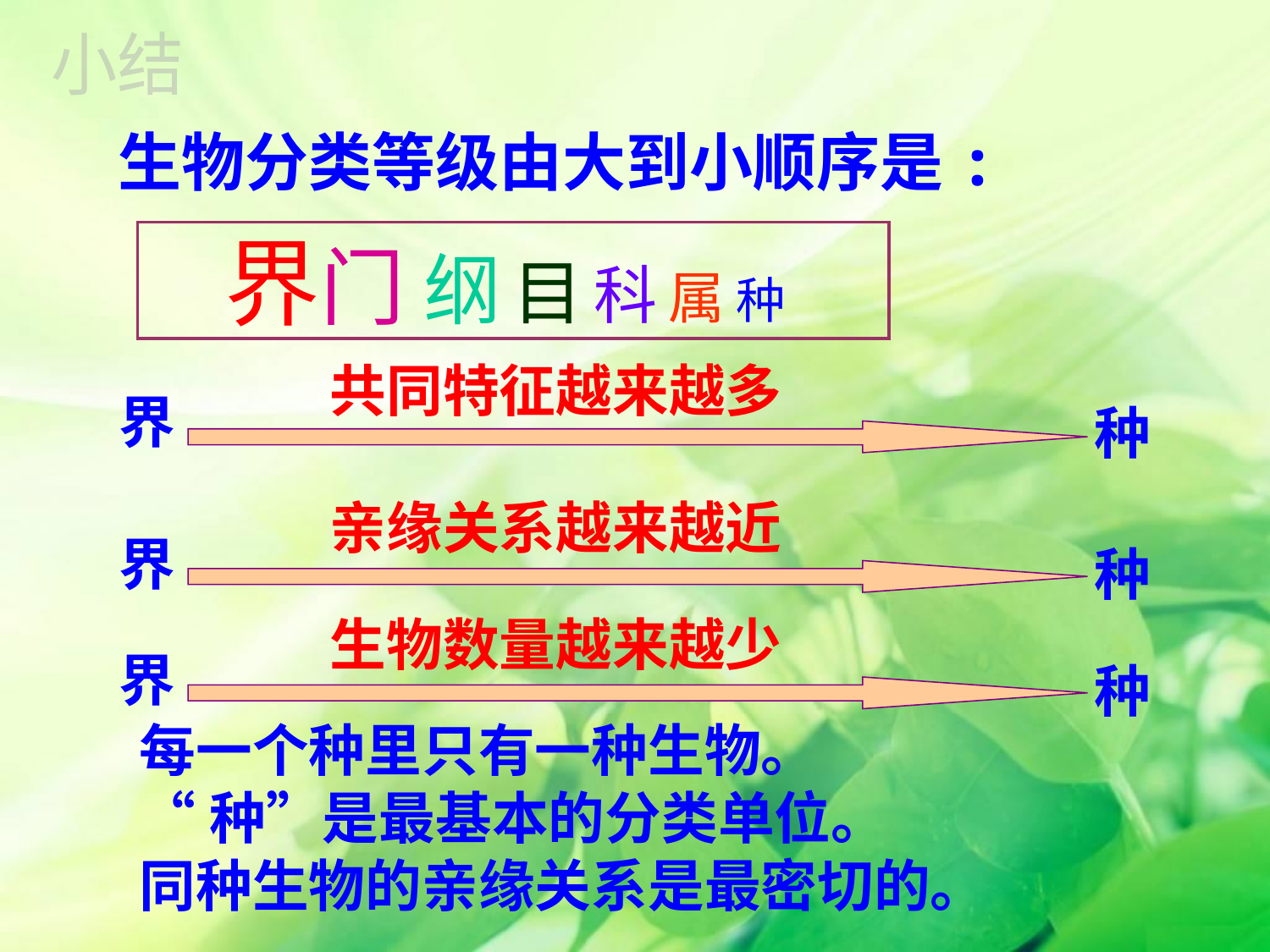

小结
生物分类等级由大到小顺序是:
界门 纲 目 科 属 种
共同特征越来越多
界
种

亲缘关系越来越近
界
种

生物数量越来越少
界
种

每一个种里只有一种生物。
“种”是最基本的分类单位。
同种生物的亲缘关系是最密切的。